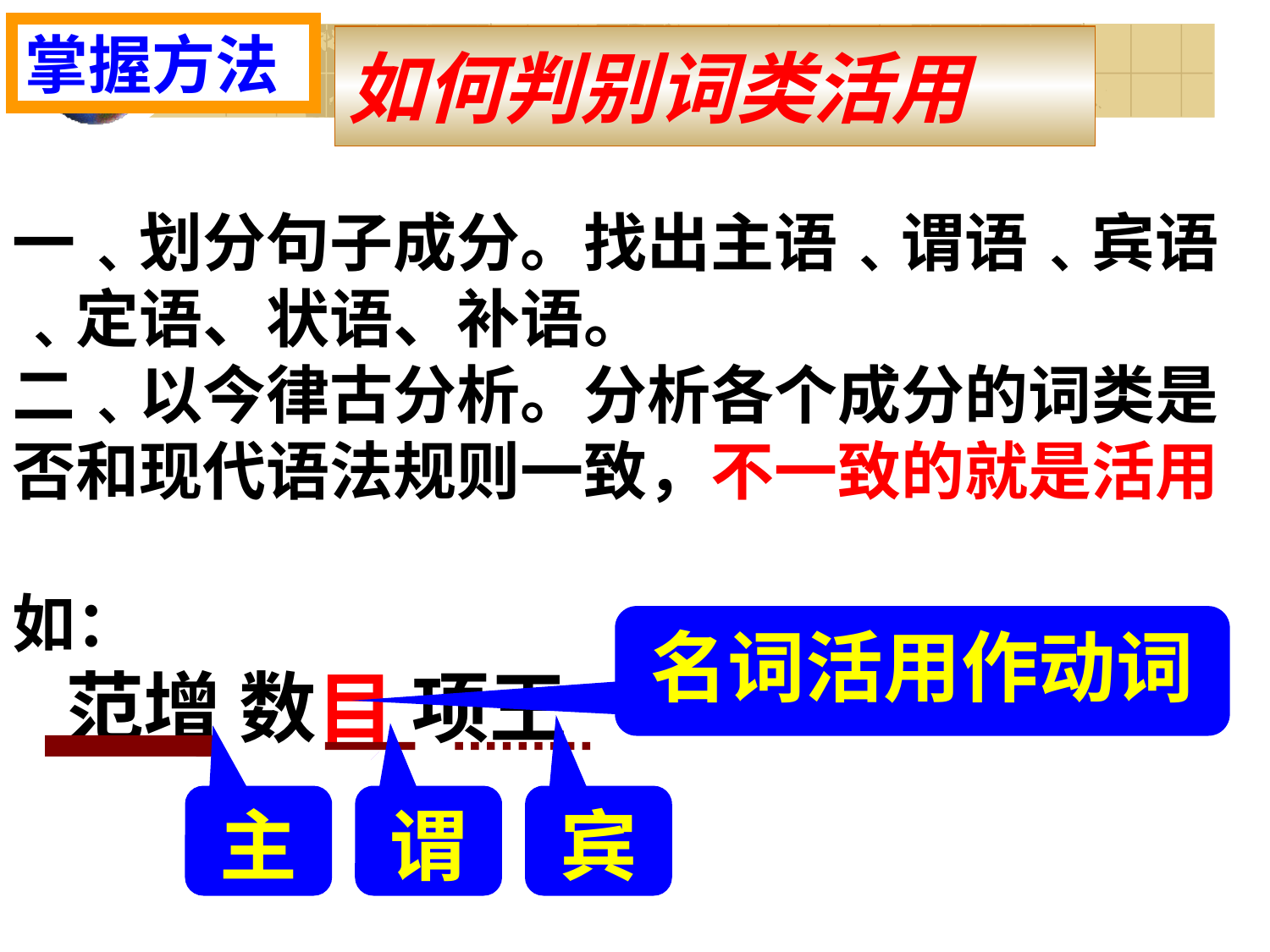

掌握方法
# 如何判别词类活用
一﹑划分句子成分。找出主语﹑谓语﹑宾语﹑定语、状语、补语。
二﹑以今律古分析。分析各个成分的词类是否和现代语法规则一致，不一致的就是活用

如：
  范增 数目 项王
名词活用作动词

主
谓
宾